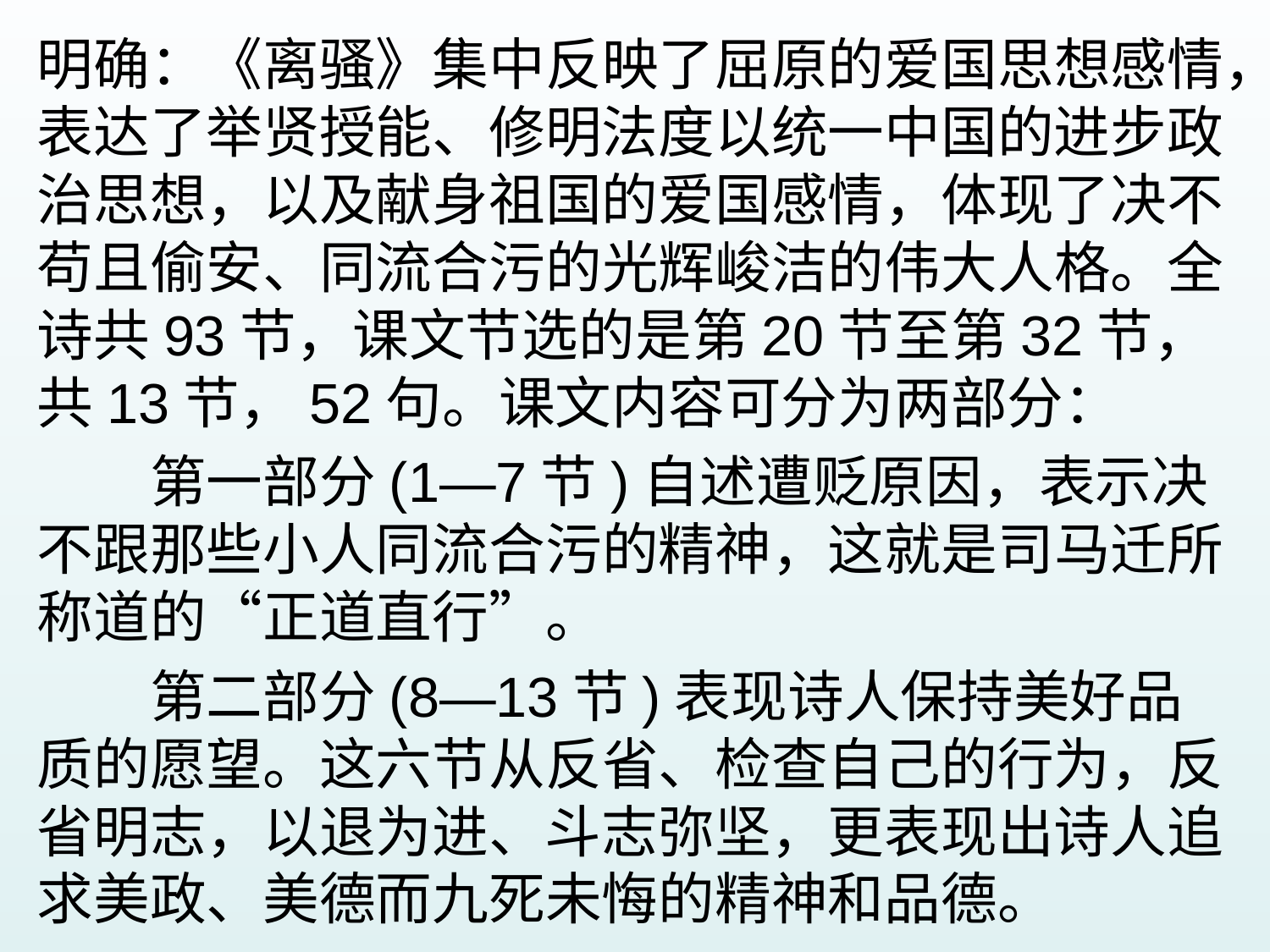

明确：《离骚》集中反映了屈原的爱国思想感情，表达了举贤授能、修明法度以统一中国的进步政治思想，以及献身祖国的爱国感情，体现了决不苟且偷安、同流合污的光辉峻洁的伟大人格。全诗共93节，课文节选的是第20节至第32节，共13节，52句。课文内容可分为两部分：
　　第一部分(1—7节)自述遭贬原因，表示决不跟那些小人同流合污的精神，这就是司马迁所称道的“正道直行”。
　　第二部分(8—13节)表现诗人保持美好品质的愿望。这六节从反省、检查自己的行为，反省明志，以退为进、斗志弥坚，更表现出诗人追求美政、美德而九死未悔的精神和品德。